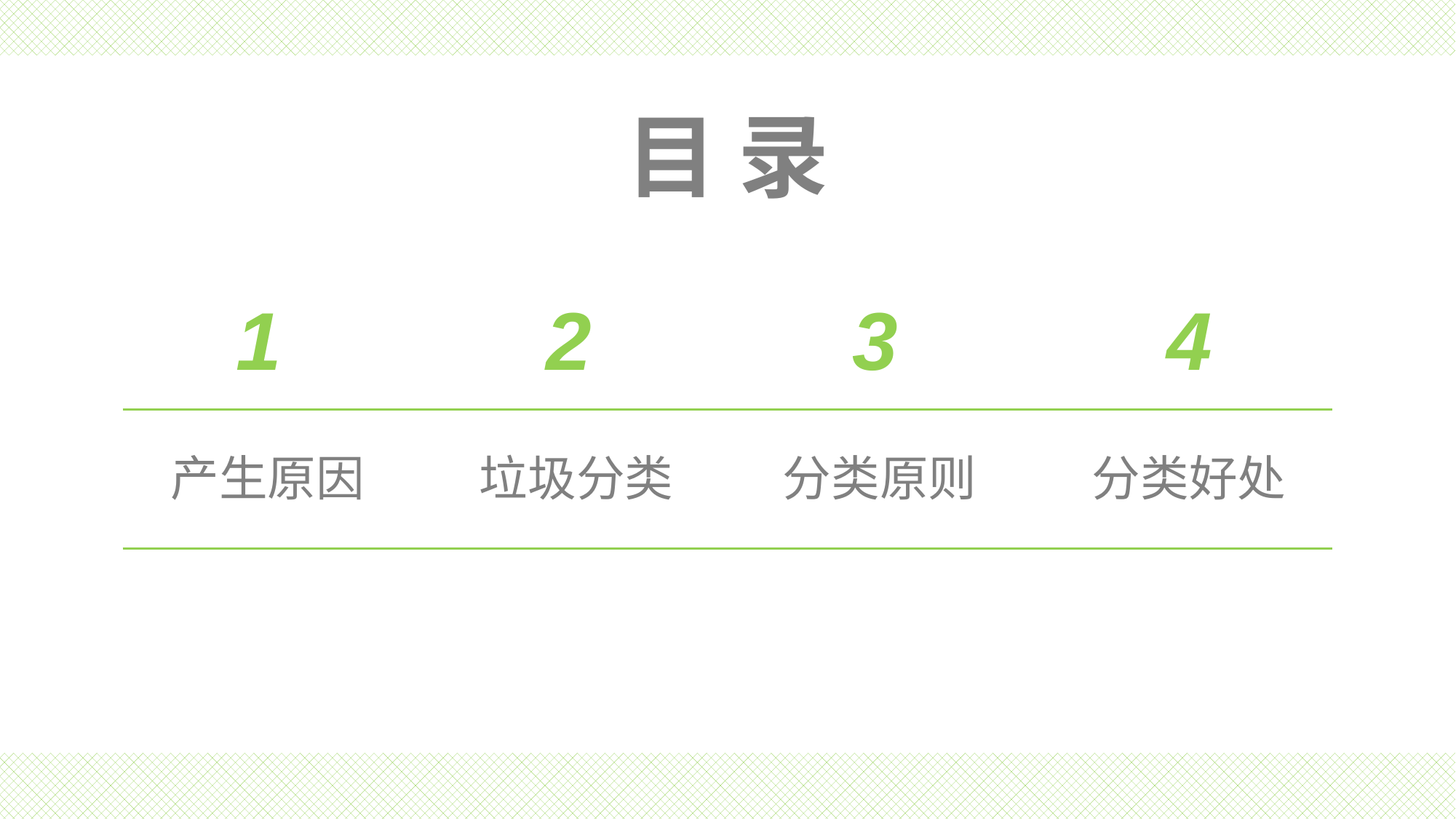

目 录
2
3
1
4
垃圾分类
分类原则
分类好处
产生原因